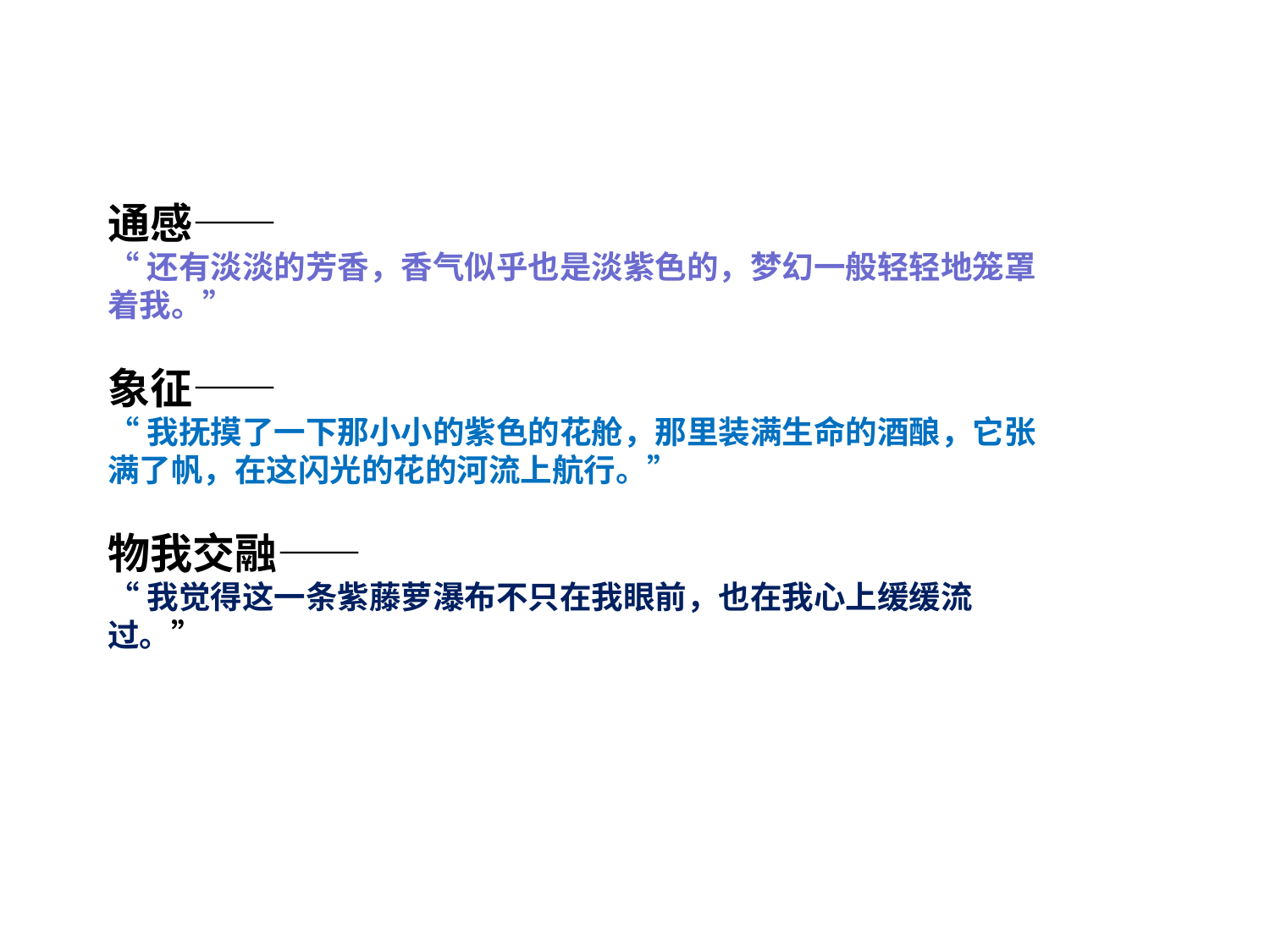

通感——
“还有淡淡的芳香，香气似乎也是淡紫色的，梦幻一般轻轻地笼罩着我。”

象征——
“我抚摸了一下那小小的紫色的花舱，那里装满生命的酒酿，它张满了帆，在这闪光的花的河流上航行。”

物我交融——
“我觉得这一条紫藤萝瀑布不只在我眼前，也在我心上缓缓流过。”